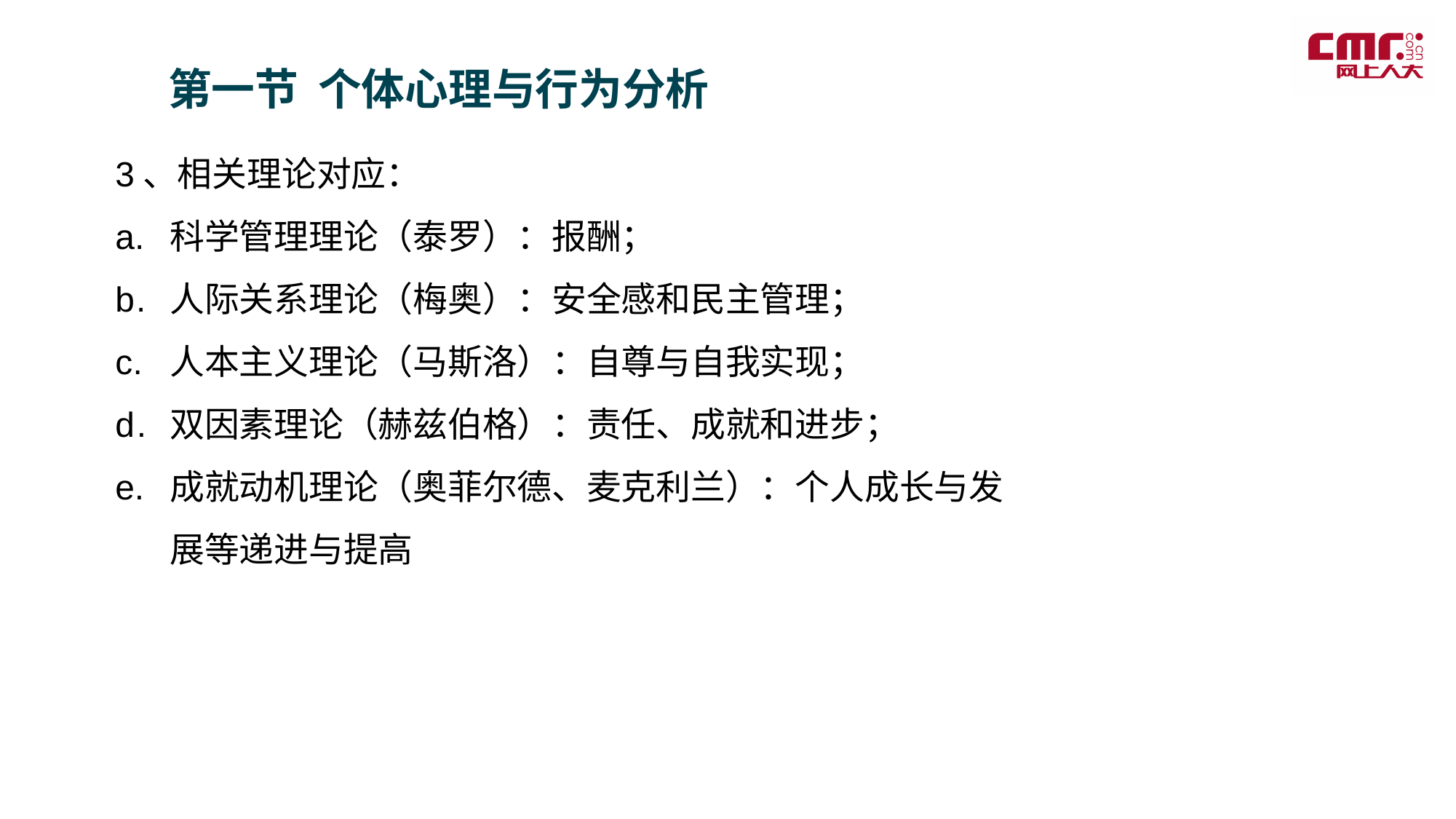

第一节  个体心理与行为分析
3、相关理论对应：
科学管理理论（泰罗）：报酬；
人际关系理论（梅奥）：安全感和民主管理；
人本主义理论（马斯洛）：自尊与自我实现；
双因素理论（赫兹伯格）：责任、成就和进步；
成就动机理论（奥菲尔德、麦克利兰）：个人成长与发展等递进与提高